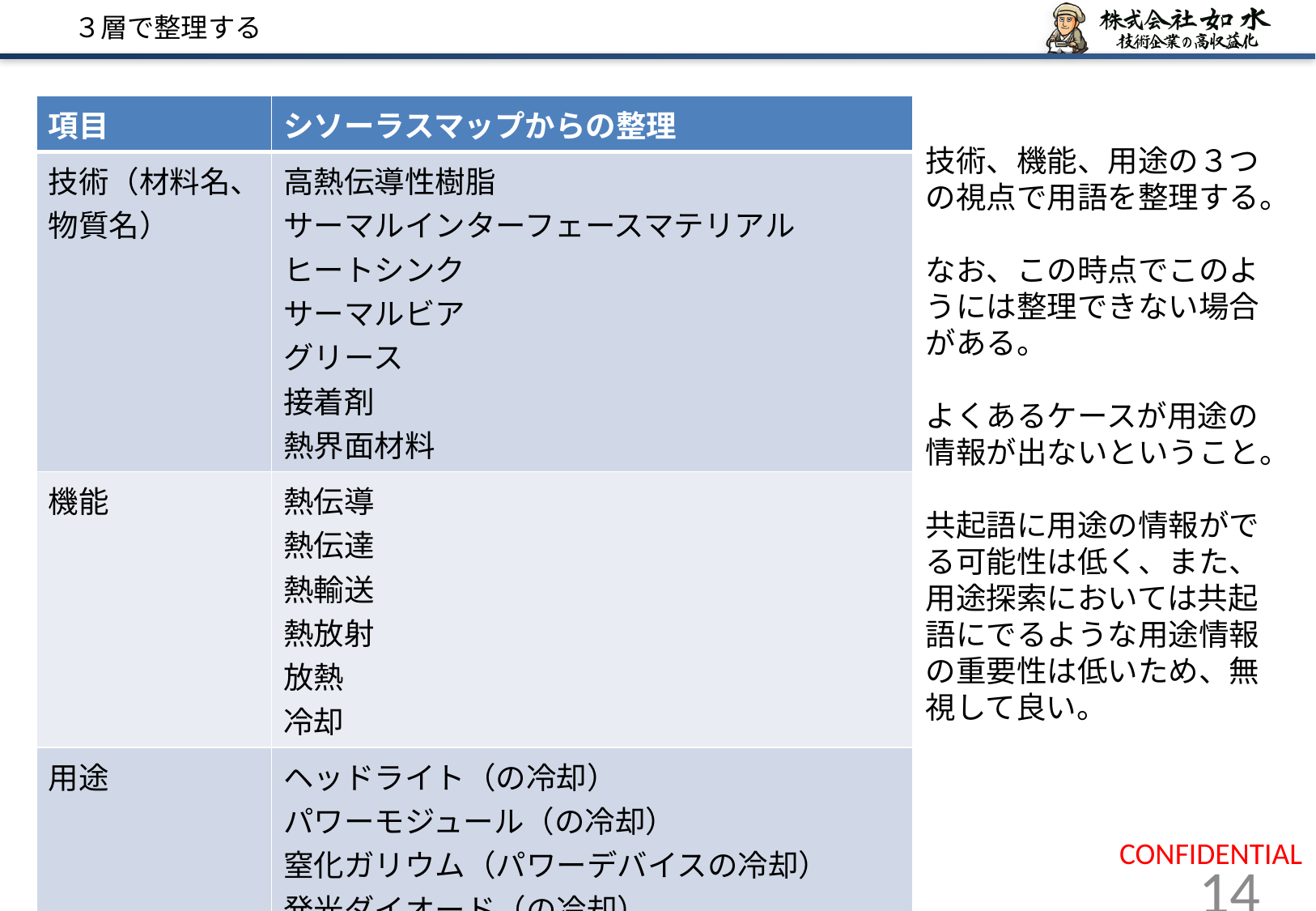

# ３層で整理する
| 項目 | シソーラスマップからの整理 |
| --- | --- |
| 技術（材料名、物質名） | 高熱伝導性樹脂 サーマルインターフェースマテリアル ヒートシンク　 サーマルビア グリース　 接着剤 熱界面材料 |
| 機能 | 熱伝導 熱伝達 熱輸送 熱放射 放熱 冷却 |
| 用途 | ヘッドライト（の冷却） パワーモジュール（の冷却） 窒化ガリウム（パワーデバイスの冷却） 発光ダイオード（の冷却） 回路（の冷却） |
技術、機能、用途の３つの視点で用語を整理する。

なお、この時点でこのようには整理できない場合がある。

よくあるケースが用途の情報が出ないということ。

共起語に用途の情報がでる可能性は低く、また、用途探索においては共起語にでるような用途情報の重要性は低いため、無視して良い。
許可のない複製は法律で禁止されています。　© JOSUI INC.
14